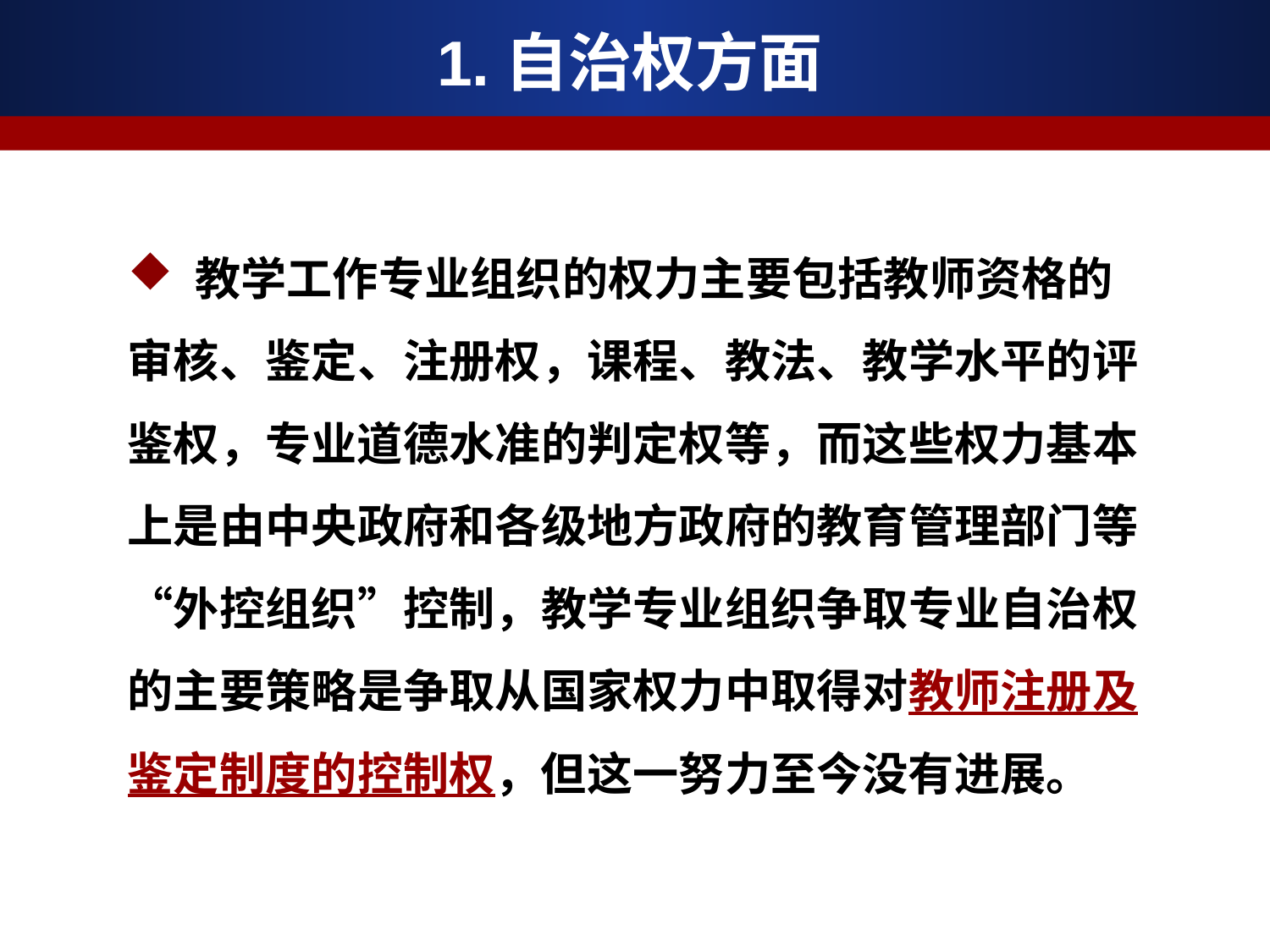

# 1.自治权方面
 教学工作专业组织的权力主要包括教师资格的审核、鉴定、注册权，课程、教法、教学水平的评鉴权，专业道德水准的判定权等，而这些权力基本上是由中央政府和各级地方政府的教育管理部门等“外控组织”控制，教学专业组织争取专业自治权的主要策略是争取从国家权力中取得对教师注册及鉴定制度的控制权，但这一努力至今没有进展。